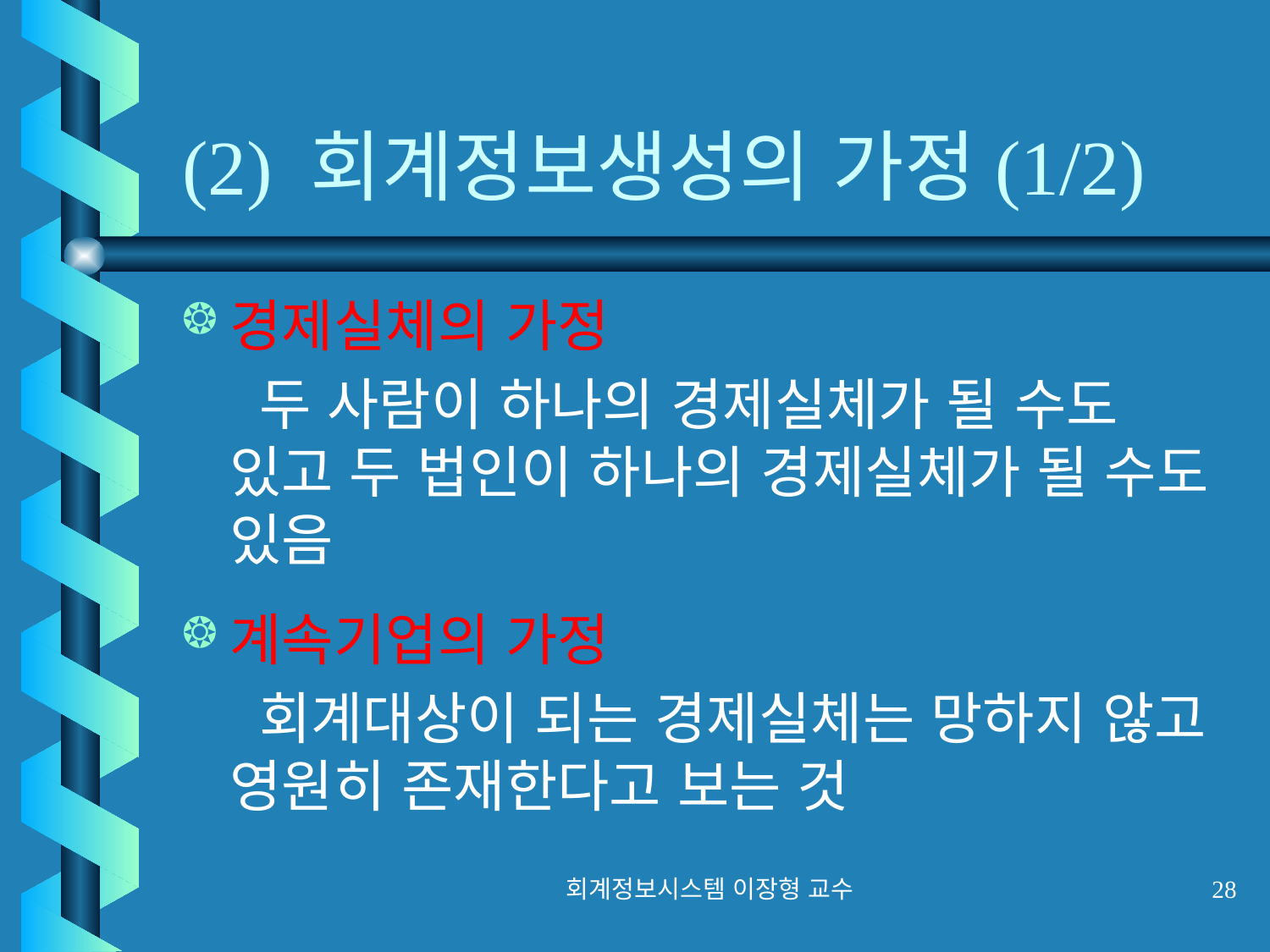

# (2) 회계정보생성의 가정(1/2)
경제실체의 가정
    두 사람이 하나의 경제실체가 될 수도 있고 두 법인이 하나의 경제실체가 될 수도 있음
계속기업의 가정
    회계대상이 되는 경제실체는 망하지 않고 영원히 존재한다고 보는 것
회계정보시스템 이장형 교수
28